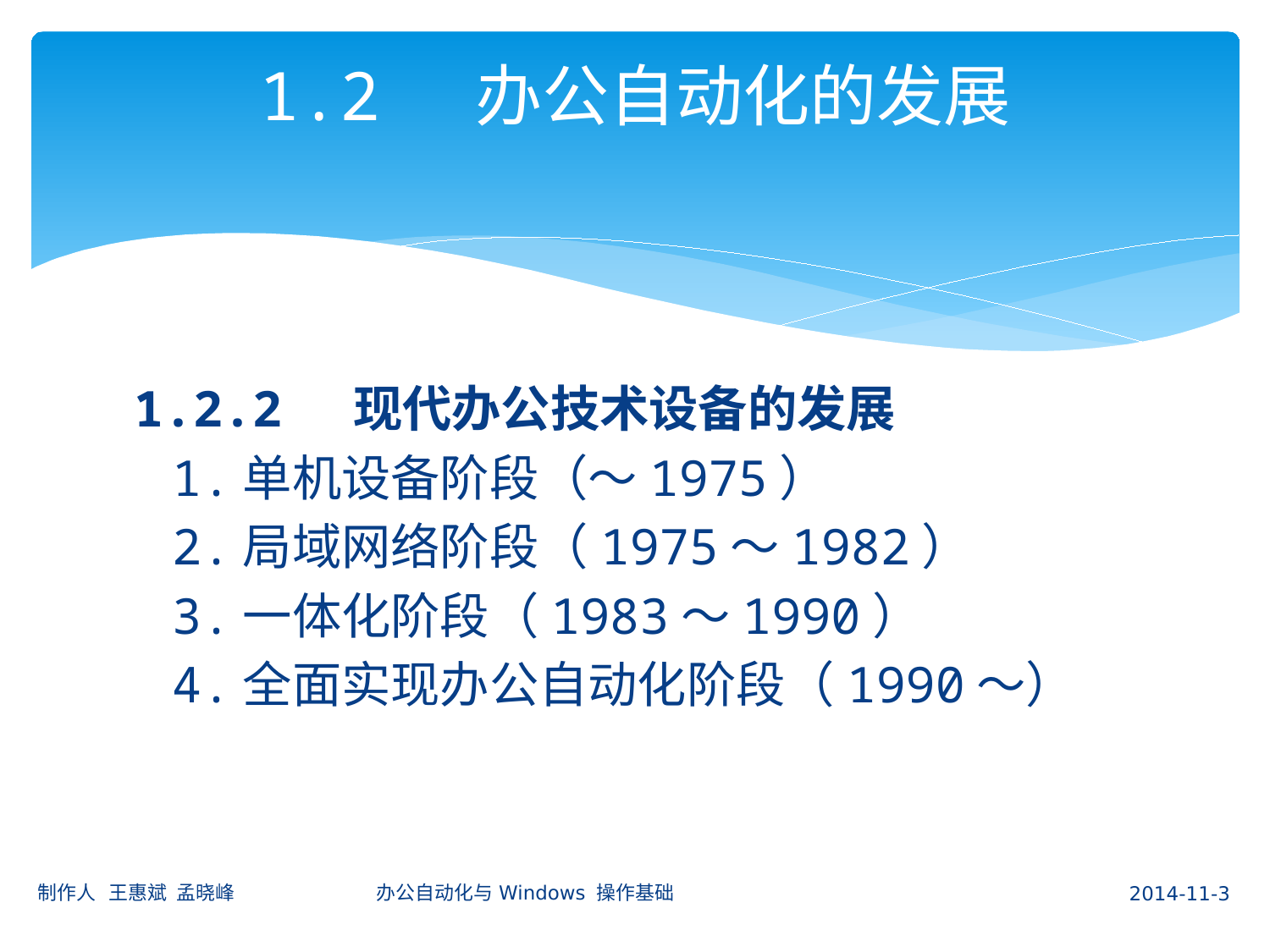

# 1.2  办公自动化的发展
1.2.2  现代办公技术设备的发展
	1.单机设备阶段（～1975）
	2.局域网络阶段（1975～1982）
	3.一体化阶段（1983～1990）
	4.全面实现办公自动化阶段（1990～）

制作人   王惠斌  孟晓峰                                办公自动化与Windows 操作基础
2014-11-3